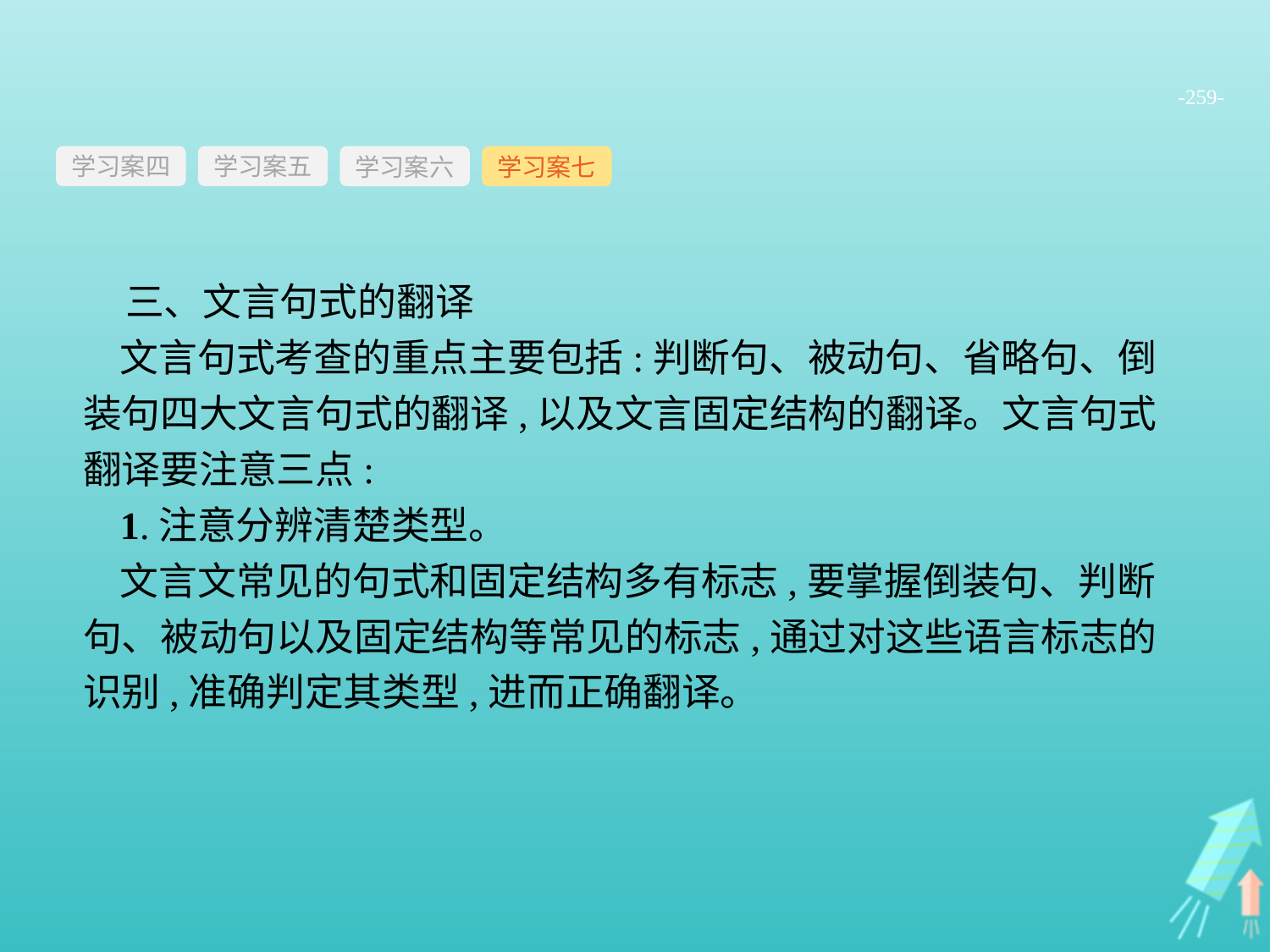

-259-
学习案四
学习案六
学习案七
学习案五
三、文言句式的翻译
文言句式考查的重点主要包括:判断句、被动句、省略句、倒装句四大文言句式的翻译,以及文言固定结构的翻译。文言句式翻译要注意三点:
1.注意分辨清楚类型。
文言文常见的句式和固定结构多有标志,要掌握倒装句、判断句、被动句以及固定结构等常见的标志,通过对这些语言标志的识别,准确判定其类型,进而正确翻译。